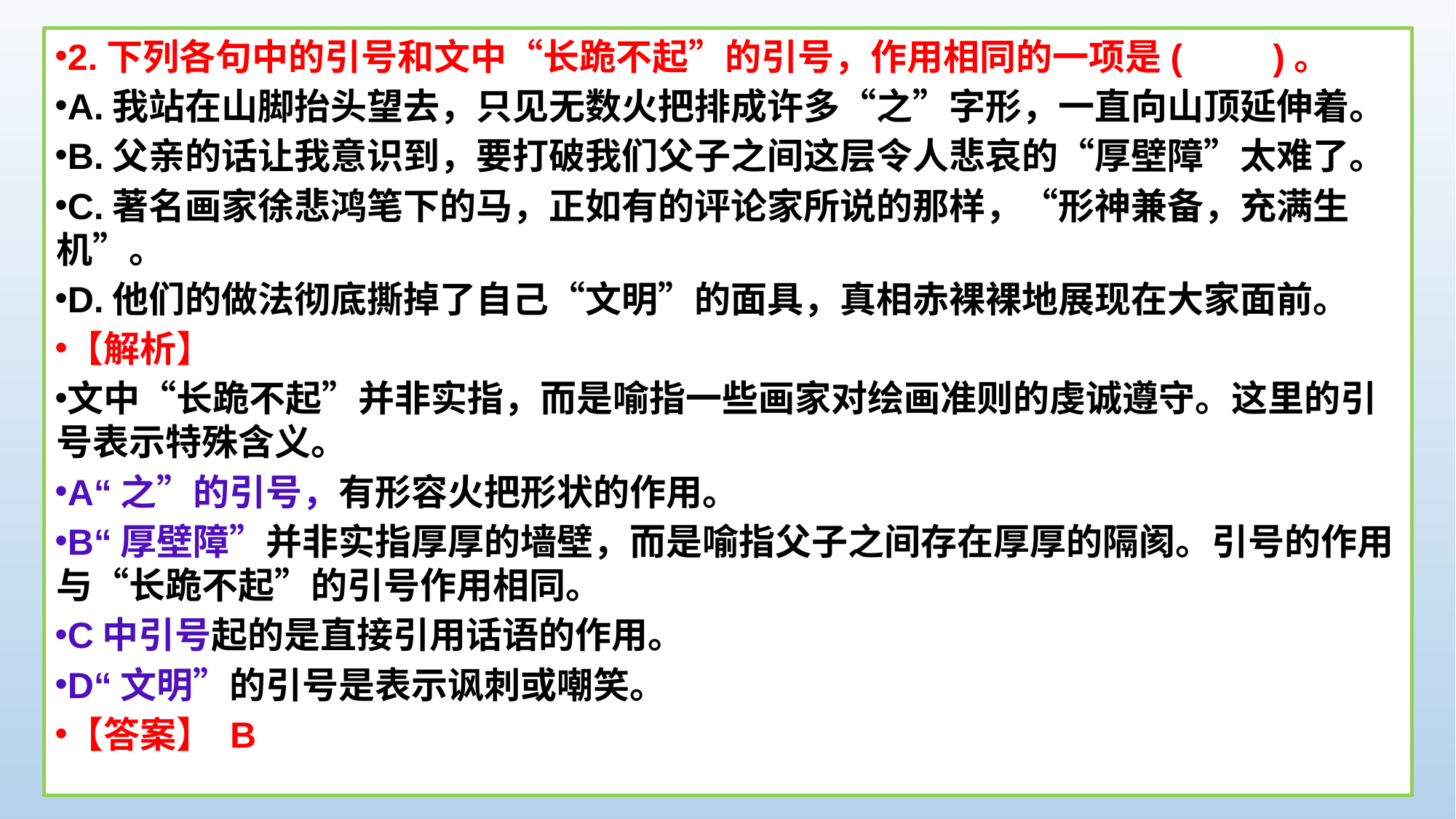

2.下列各句中的引号和文中“长跪不起”的引号，作用相同的一项是(　　)。
A.我站在山脚抬头望去，只见无数火把排成许多“之”字形，一直向山顶延伸着。
B.父亲的话让我意识到，要打破我们父子之间这层令人悲哀的“厚壁障”太难了。
C.著名画家徐悲鸿笔下的马，正如有的评论家所说的那样，“形神兼备，充满生机”。
D.他们的做法彻底撕掉了自己“文明”的面具，真相赤裸裸地展现在大家面前。
【解析】
文中“长跪不起”并非实指，而是喻指一些画家对绘画准则的虔诚遵守。这里的引号表示特殊含义。
A“之”的引号，有形容火把形状的作用。
B“厚壁障”并非实指厚厚的墙壁，而是喻指父子之间存在厚厚的隔阂。引号的作用与“长跪不起”的引号作用相同。
C中引号起的是直接引用话语的作用。
D“文明”的引号是表示讽刺或嘲笑。
【答案】 B